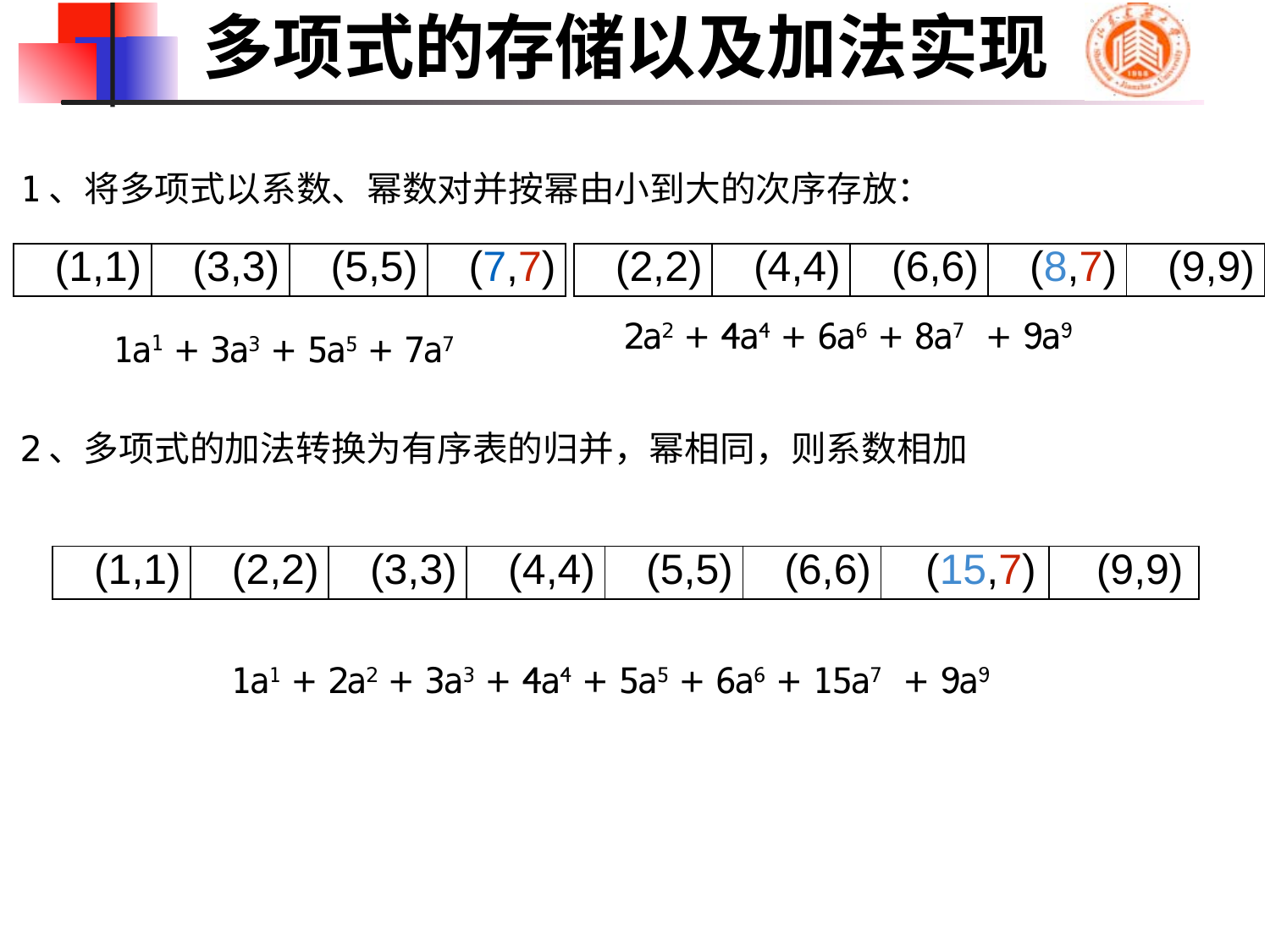

多项式的存储以及加法实现
1、将多项式以系数、幂数对并按幂由小到大的次序存放：
| (1,1) | (3,3) | (5,5) | (7,7) |
| --- | --- | --- | --- |
| (2,2) | (4,4) | (6,6) | (8,7) | (9,9) |
| --- | --- | --- | --- | --- |
2a2 + 4a4 + 6a6 + 8a7  + 9a9
1a1 + 3a3 + 5a5 + 7a7
2、多项式的加法转换为有序表的归并，幂相同，则系数相加
| (1,1) | (2,2) | (3,3) | (4,4) | (5,5) | (6,6) | (15,7) | (9,9) |
| --- | --- | --- | --- | --- | --- | --- | --- |
1a1 + 2a2 + 3a3 + 4a4 + 5a5 + 6a6 + 15a7  + 9a9